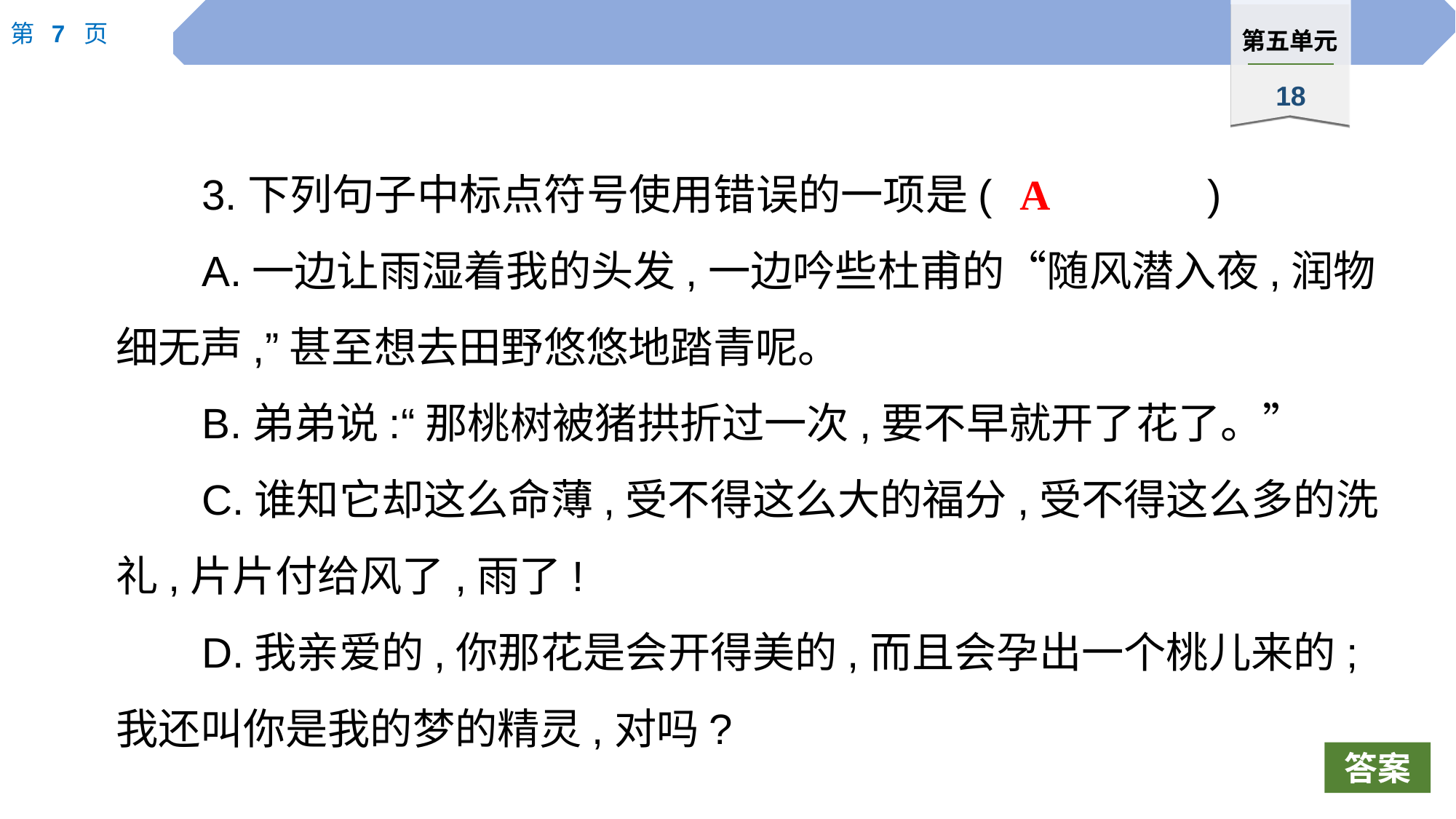

3.下列句子中标点符号使用错误的一项是(		)
A.一边让雨湿着我的头发,一边吟些杜甫的“随风潜入夜,润物细无声,”甚至想去田野悠悠地踏青呢。
B.弟弟说:“那桃树被猪拱折过一次,要不早就开了花了。”
C.谁知它却这么命薄,受不得这么大的福分,受不得这么多的洗礼,片片付给风了,雨了!
D.我亲爱的,你那花是会开得美的,而且会孕出一个桃儿来的;我还叫你是我的梦的精灵,对吗?
A
答案